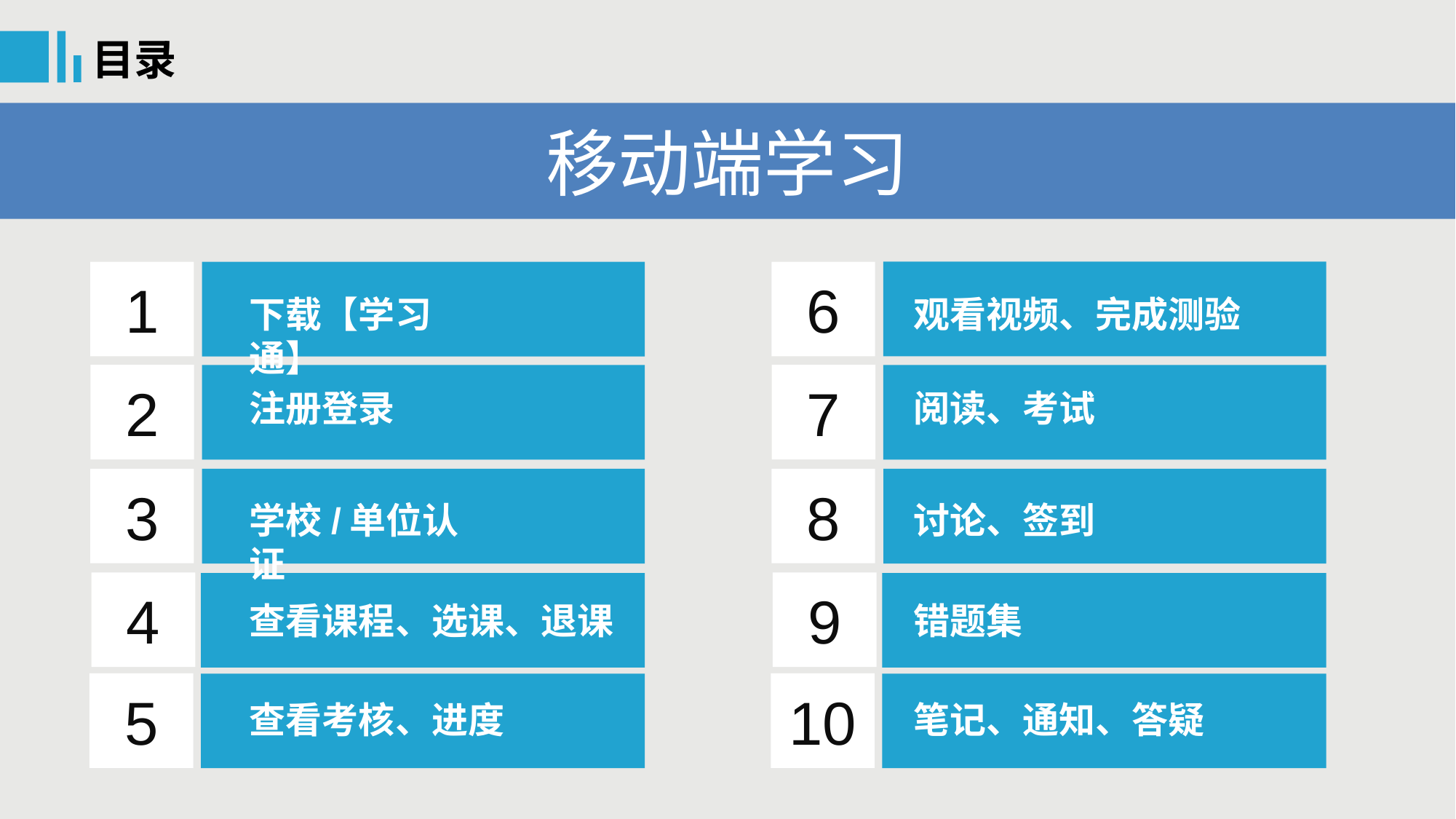

目录

移动端学习

1
6
下载【学习通】
观看视频、完成测验

2
7
注册登录
阅读、考试

3
8
学校/单位认证
讨论、签到
4
9

查看课程、选课、退课
错题集
5
10

查看考核、进度
笔记、通知、答疑